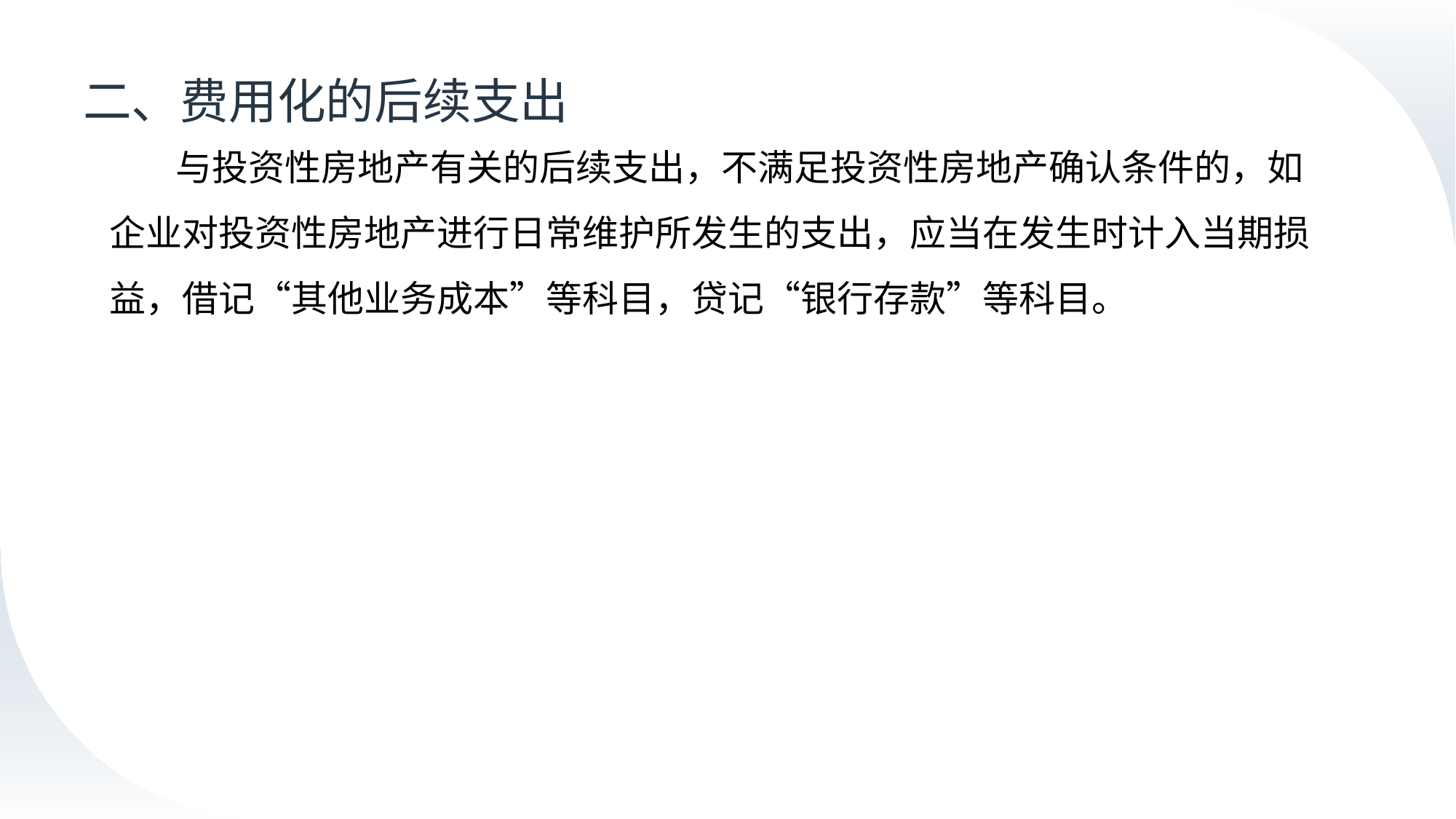

# 二、费用化的后续支出
       与投资性房地产有关的后续支出，不满足投资性房地产确认条件的，如企业对投资性房地产进行日常维护所发生的支出，应当在发生时计入当期损益，借记“其他业务成本”等科目，贷记“银行存款”等科目。